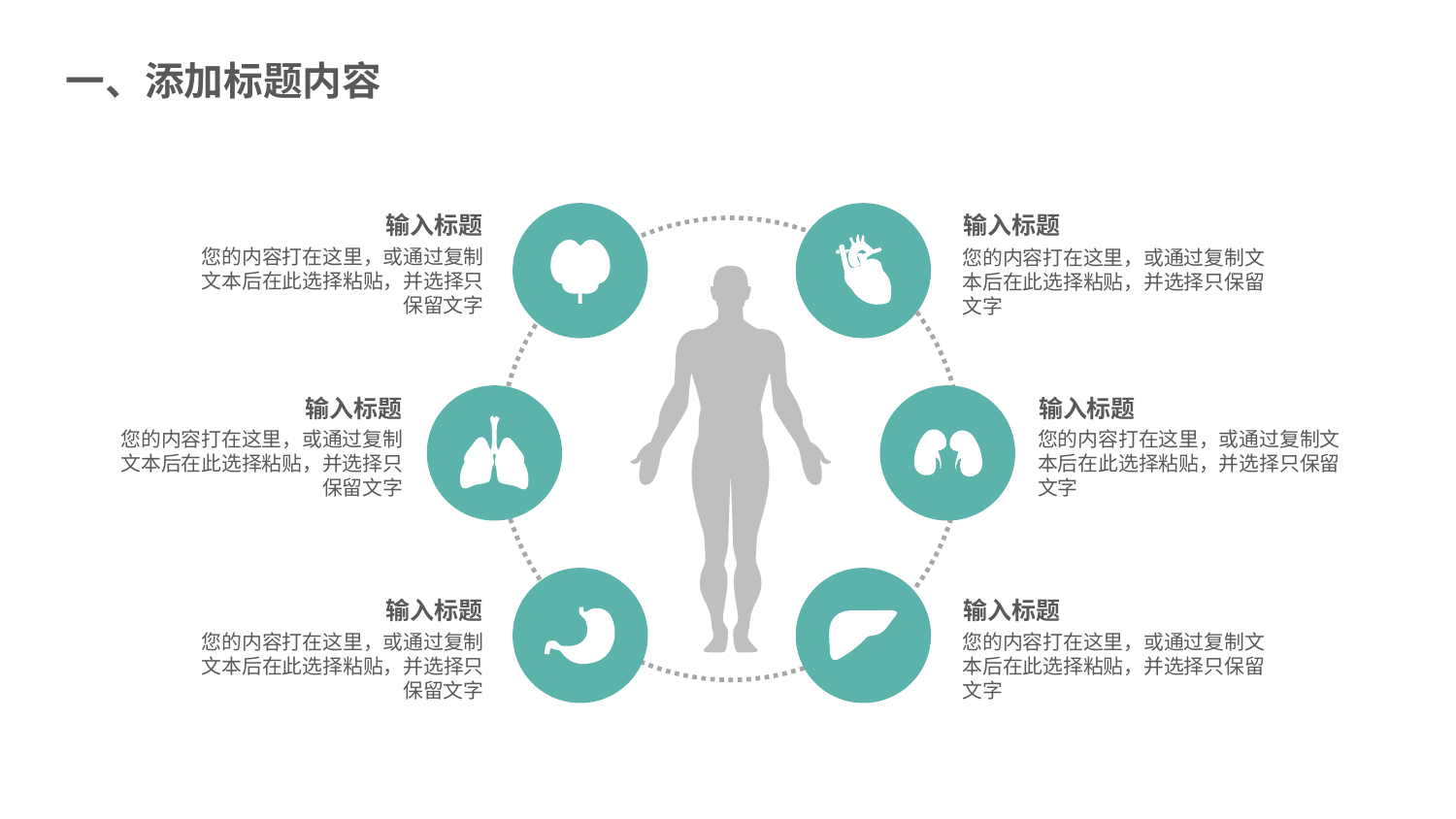

一、添加标题内容
输入标题

输入标题

您的内容打在这里，或通过复制文本后在此选择粘贴，并选择只保留文字
您的内容打在这里，或通过复制文本后在此选择粘贴，并选择只保留文字

输入标题
输入标题

您的内容打在这里，或通过复制文本后在此选择粘贴，并选择只保留文字
您的内容打在这里，或通过复制文本后在此选择粘贴，并选择只保留文字

输入标题
输入标题

您的内容打在这里，或通过复制文本后在此选择粘贴，并选择只保留文字
您的内容打在这里，或通过复制文本后在此选择粘贴，并选择只保留文字